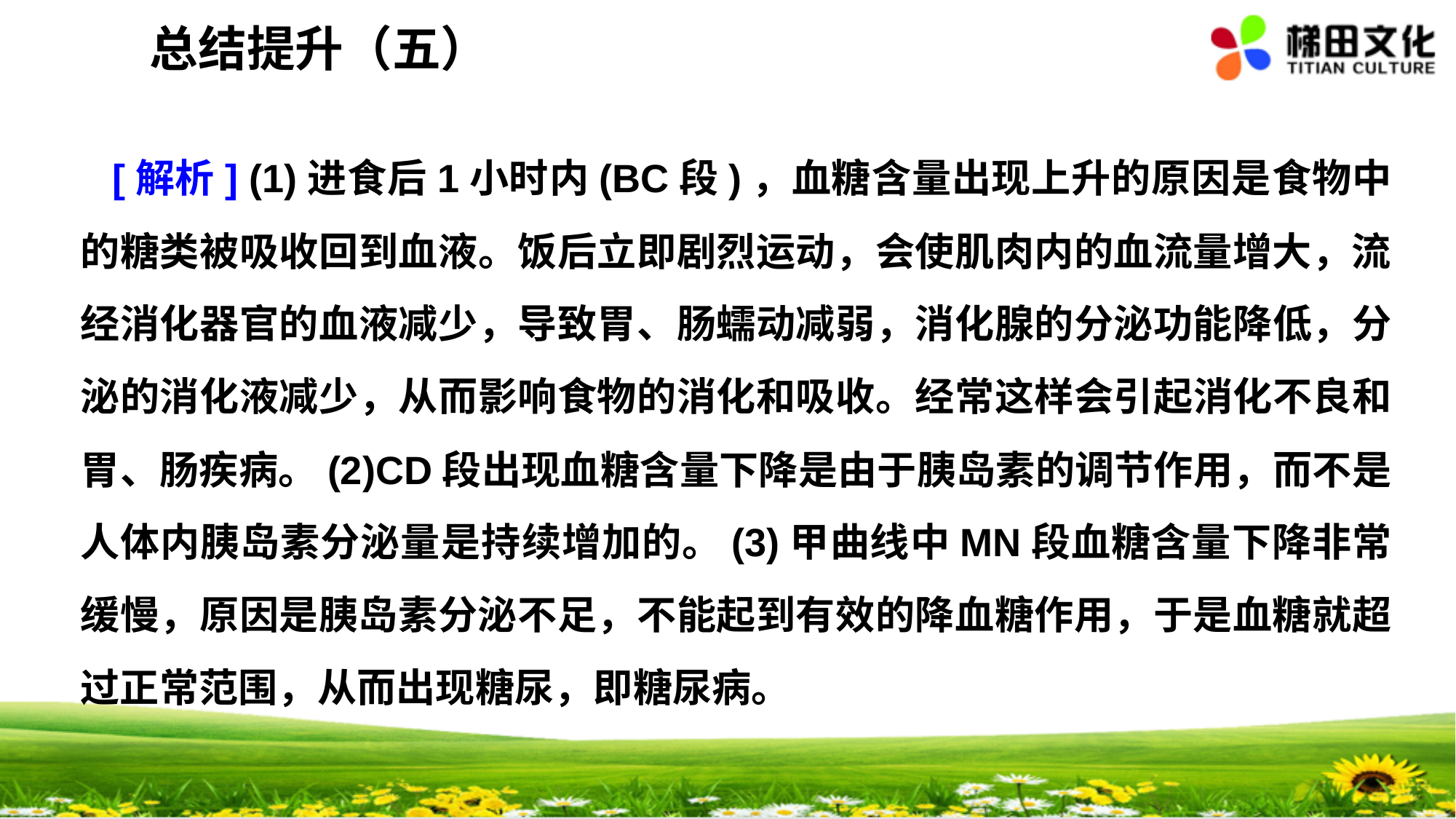

总结提升（五）
[解析] (1)进食后1小时内(BC段)，血糖含量出现上升的原因是食物中的糖类被吸收回到血液。饭后立即剧烈运动，会使肌肉内的血流量增大，流经消化器官的血液减少，导致胃、肠蠕动减弱，消化腺的分泌功能降低，分泌的消化液减少，从而影响食物的消化和吸收。经常这样会引起消化不良和胃、肠疾病。(2)CD段出现血糖含量下降是由于胰岛素的调节作用，而不是人体内胰岛素分泌量是持续增加的。(3)甲曲线中MN段血糖含量下降非常缓慢，原因是胰岛素分泌不足，不能起到有效的降血糖作用，于是血糖就超过正常范围，从而出现糖尿，即糖尿病。